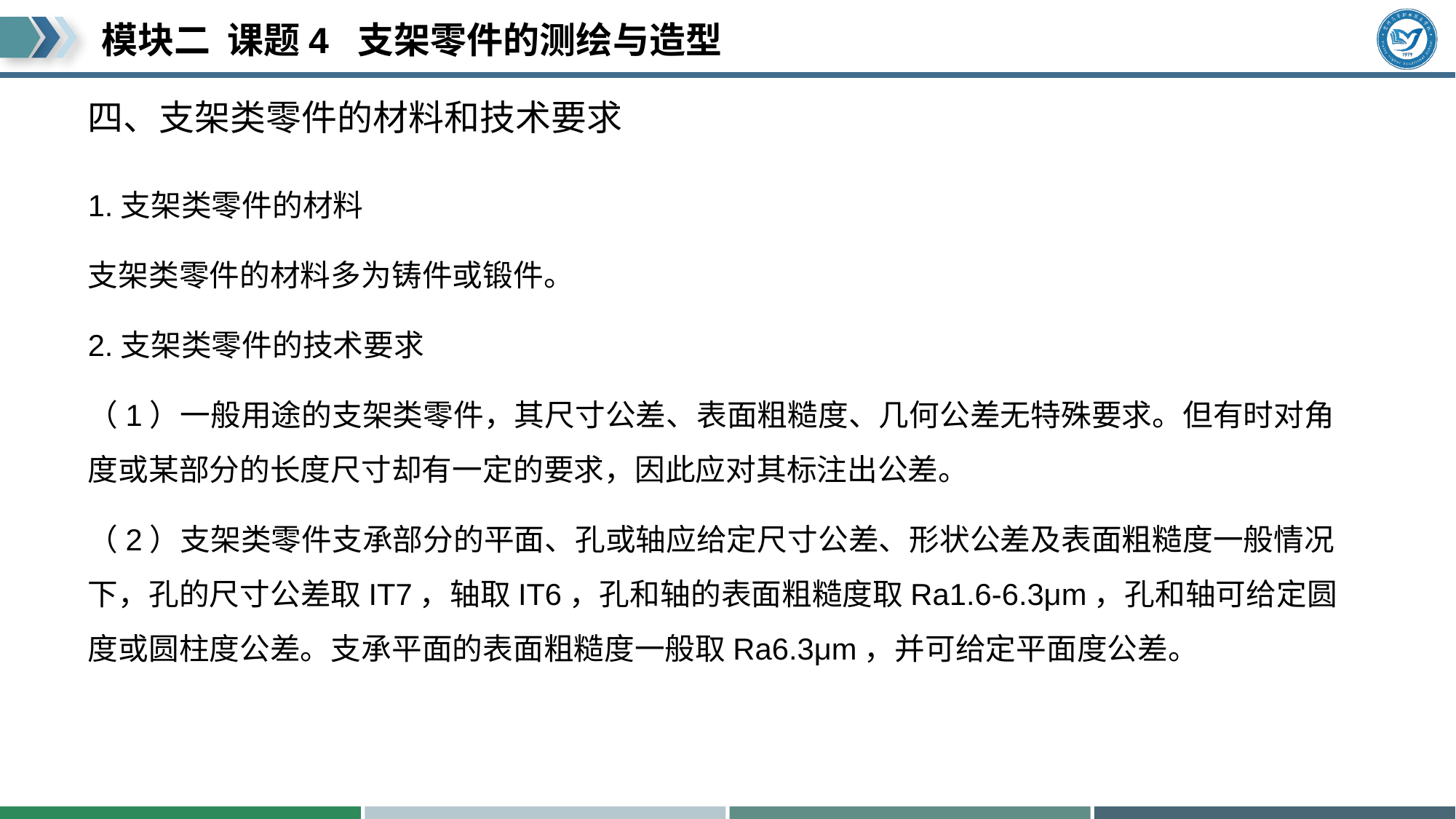

# 四、支架类零件的材料和技术要求
1.支架类零件的材料
支架类零件的材料多为铸件或锻件。
2.支架类零件的技术要求
（1）一般用途的支架类零件，其尺寸公差、表面粗糙度、几何公差无特殊要求。但有时对角度或某部分的长度尺寸却有一定的要求，因此应对其标注出公差。
（2）支架类零件支承部分的平面、孔或轴应给定尺寸公差、形状公差及表面粗糙度一般情况下，孔的尺寸公差取IT7，轴取IT6，孔和轴的表面粗糙度取Ra1.6-6.3μm，孔和轴可给定圆度或圆柱度公差。支承平面的表面粗糙度一般取Ra6.3μm，并可给定平面度公差。